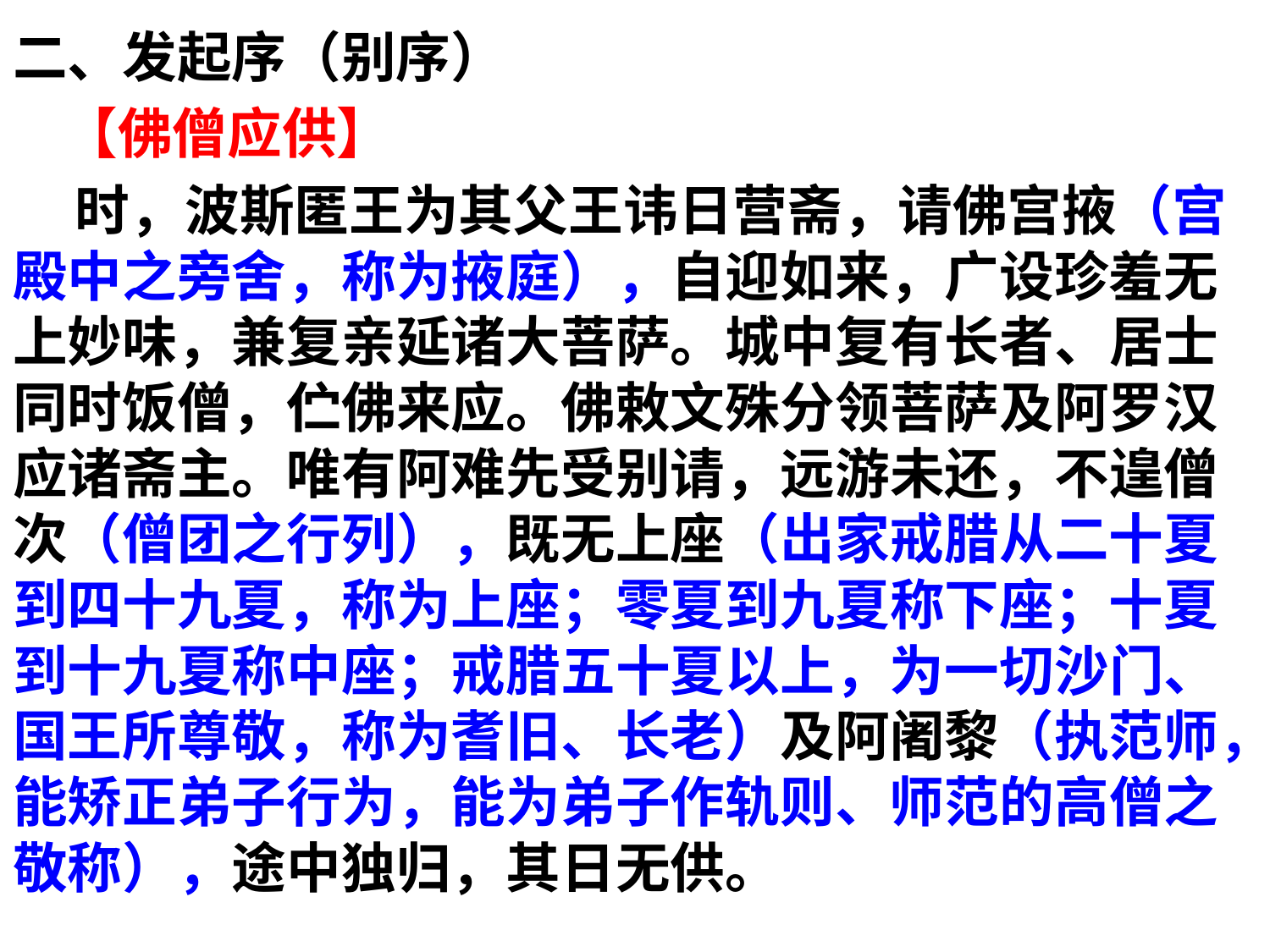

二、发起序（别序）
   【佛僧应供】
    时，波斯匿王为其父王讳日营斋，请佛宫掖（宫殿中之旁舍，称为掖庭），自迎如来，广设珍羞无上妙味，兼复亲延诸大菩萨。城中复有长者、居士同时饭僧，伫佛来应。佛敕文殊分领菩萨及阿罗汉应诸斋主。唯有阿难先受别请，远游未还，不遑僧次（僧团之行列），既无上座（出家戒腊从二十夏到四十九夏，称为上座；零夏到九夏称下座；十夏到十九夏称中座；戒腊五十夏以上，为一切沙门、国王所尊敬，称为耆旧、长老）及阿阇黎（执范师，能矫正弟子行为，能为弟子作轨则、师范的高僧之敬称），途中独归，其日无供。